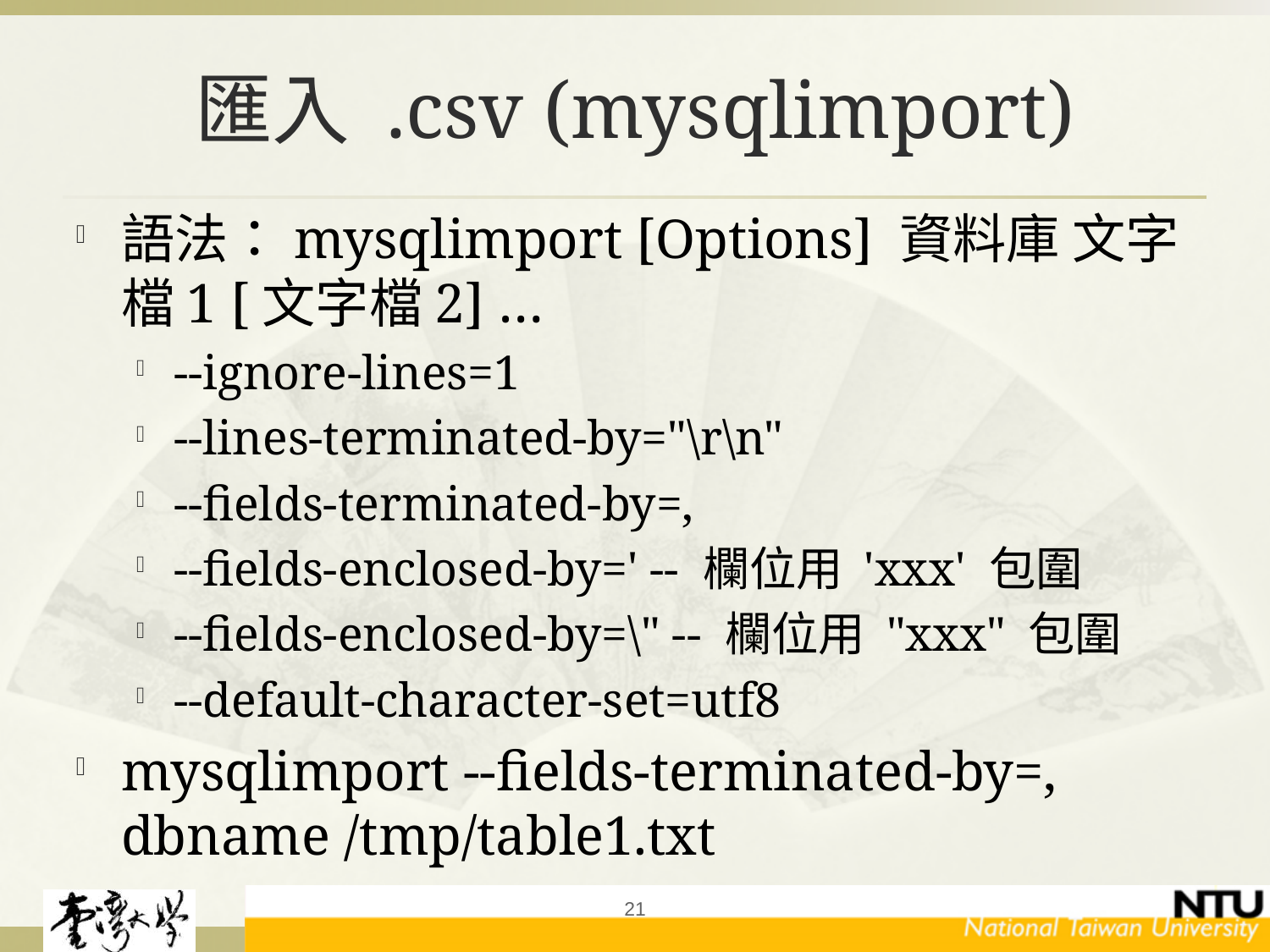

# 匯入 .csv (mysqlimport)
語法：mysqlimport [Options] 資料庫 文字檔1 [文字檔2] …
--ignore-lines=1
--lines-terminated-by="\r\n"
--fields-terminated-by=,
--fields-enclosed-by=' -- 欄位用 'xxx' 包圍
--fields-enclosed-by=\" -- 欄位用 "xxx" 包圍
--default-character-set=utf8
mysqlimport --fields-terminated-by=, dbname /tmp/table1.txt
21